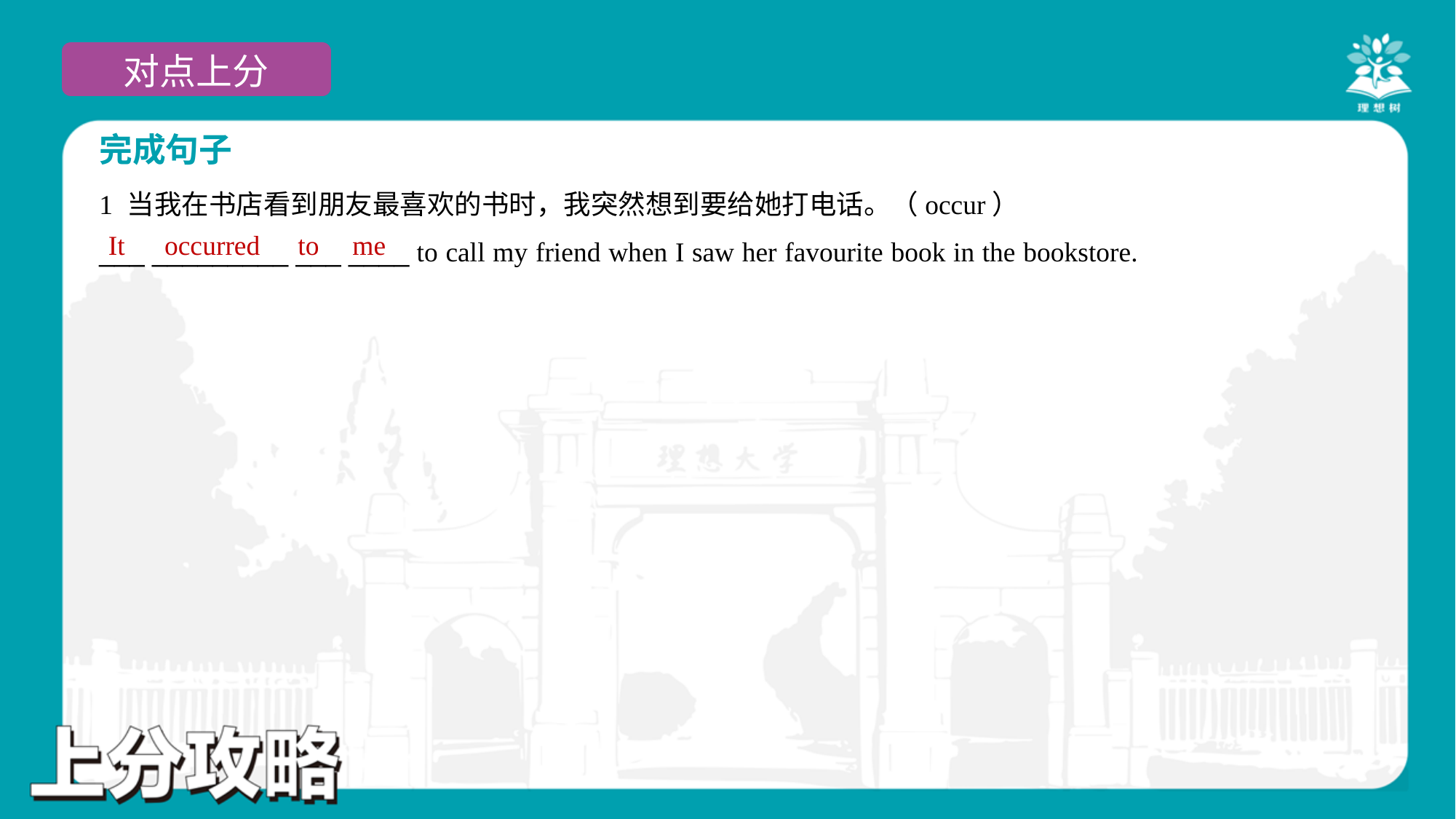

完成句子
1 当我在书店看到朋友最喜欢的书时，我突然想到要给她打电话。（occur）
___ _________ ___ ____ to call my friend when I saw her favourite book in the bookstore.
It
occurred
to
me